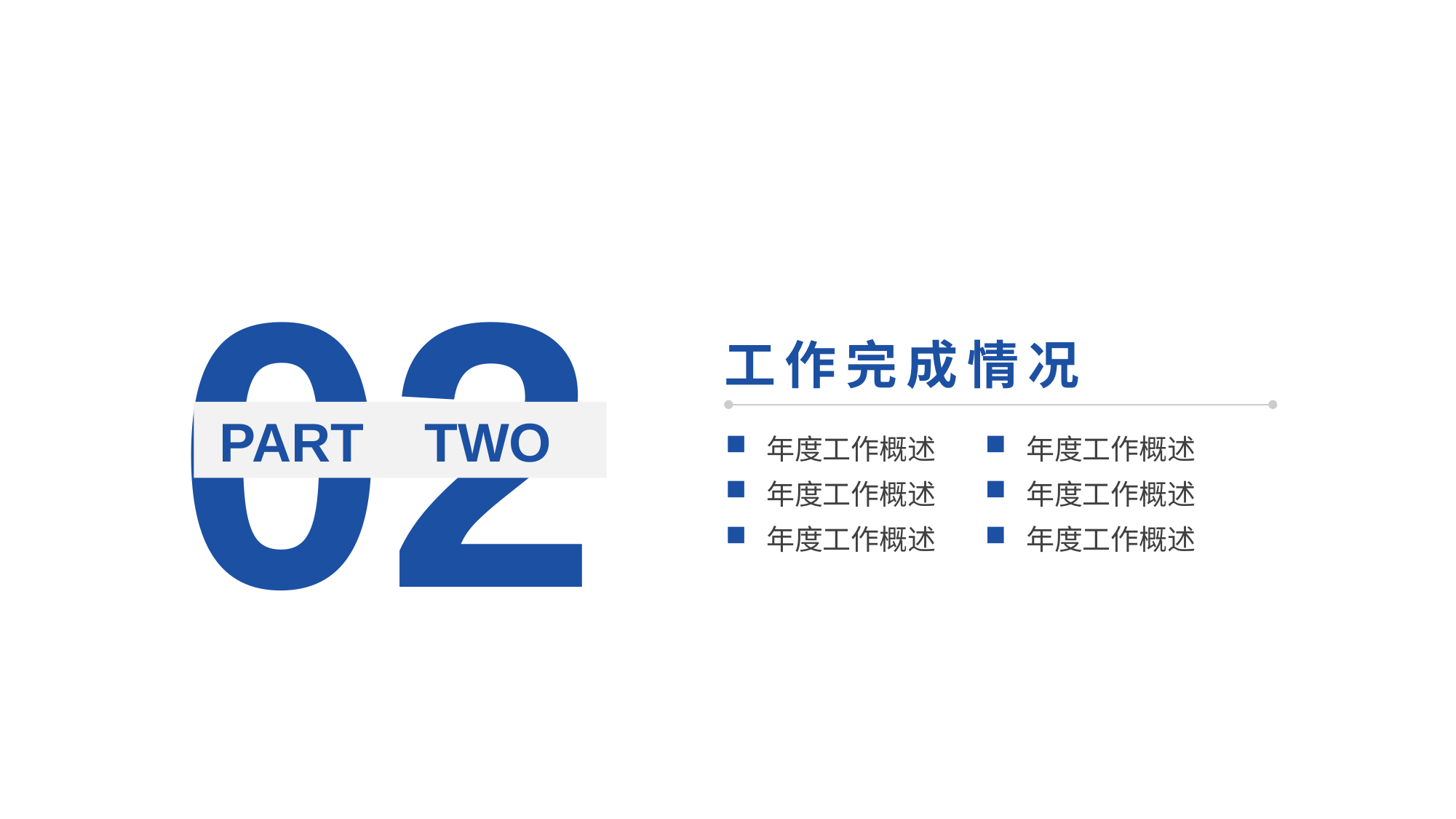

02
 PART    TWO
工作完成情况
年度工作概述
年度工作概述
年度工作概述
年度工作概述
年度工作概述
年度工作概述